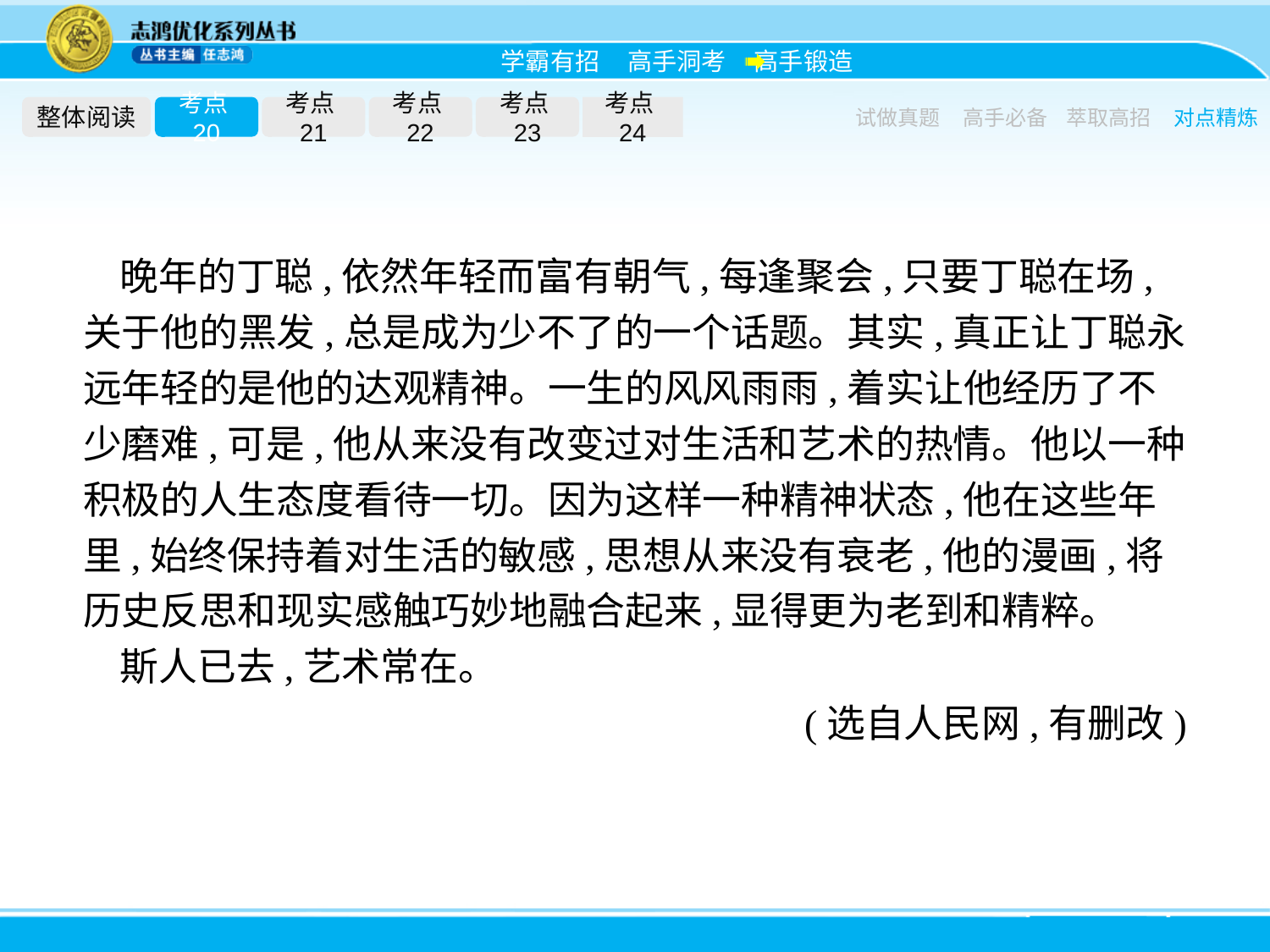

整体阅读
考点20
考点21
考点22
考点23
考点24
试做真题
高手必备
萃取高招
对点精炼
晚年的丁聪,依然年轻而富有朝气,每逢聚会,只要丁聪在场,关于他的黑发,总是成为少不了的一个话题。其实,真正让丁聪永远年轻的是他的达观精神。一生的风风雨雨,着实让他经历了不少磨难,可是,他从来没有改变过对生活和艺术的热情。他以一种积极的人生态度看待一切。因为这样一种精神状态,他在这些年里,始终保持着对生活的敏感,思想从来没有衰老,他的漫画,将历史反思和现实感触巧妙地融合起来,显得更为老到和精粹。
斯人已去,艺术常在。
(选自人民网,有删改)